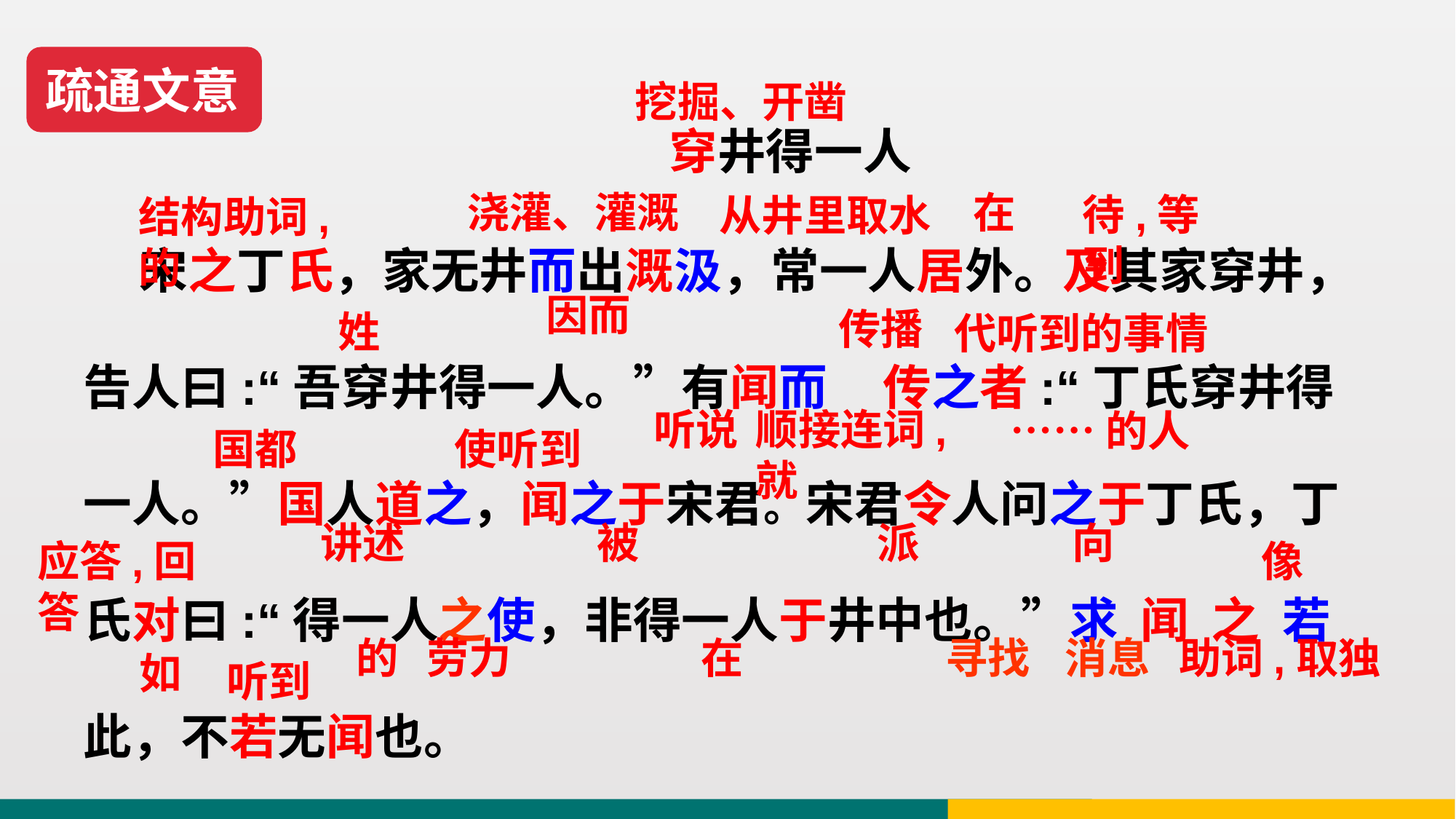

疏通文意
挖掘、开凿
穿井得一人
    宋之丁氏，家无井而出溉汲，常一人居外。及其家穿井，告人曰:“吾穿井得一人。”有闻而     传之者:“丁氏穿井得一人。”国人道之，闻之于宋君。宋君令人问之于丁氏，丁氏对曰:“得一人之使，非得一人于井中也。”求  闻  之  若此，不若无闻也。

浇灌、灌溉
在
待,等到
从井里取水
结构助词,的
因而
传播
姓
代听到的事情
顺接连词,就
听说
……的人
国都
使听到
被
派
向
讲述
应答,回答
像
消息
的
劳力
在
寻找
助词,取独
如
听到